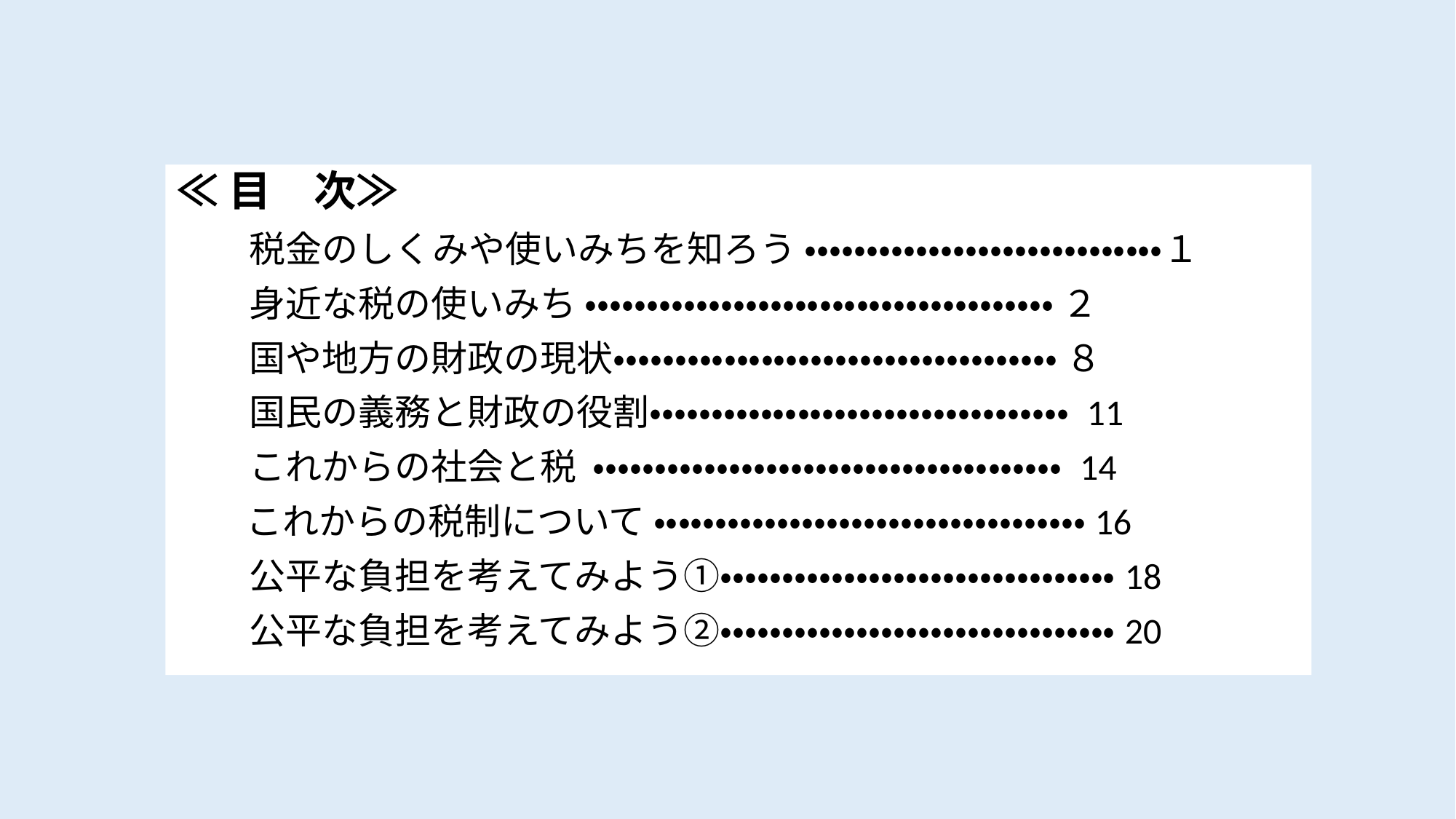

≪目　次≫
　　税金のしくみや使いみちを知ろう ・・・・・・・・・・・・・・・・・・・・・・・・・・・・・１
　　身近な税の使いみち ・・・・・・・・・・・・・・・・・・・・・・・・・・・・・・・・・・・・・・ ２
　　国や地方の財政の現状・・・・・・・・・・・・・・・・・・・・・・・・・・・・・・・・・・・・ ８
　　国民の義務と財政の役割・・・・・・・・・・・・・・・・・・・・・・・・・・・・・・・・・・ 11
　　これからの社会と税  ・・・・・・・・・・・・・・・・・・・・・・・・・・・・・・・・・・・・・・ 14
   　これからの税制について ・・・・・・・・・・・・・・・・・・・・・・・・・・・・・・・・・・・16
　　公平な負担を考えてみよう①・・・・・・・・・・・・・・・・・・・・・・・・・・・・・・・・18
　　公平な負担を考えてみよう②・・・・・・・・・・・・・・・・・・・・・・・・・・・・・・・・20